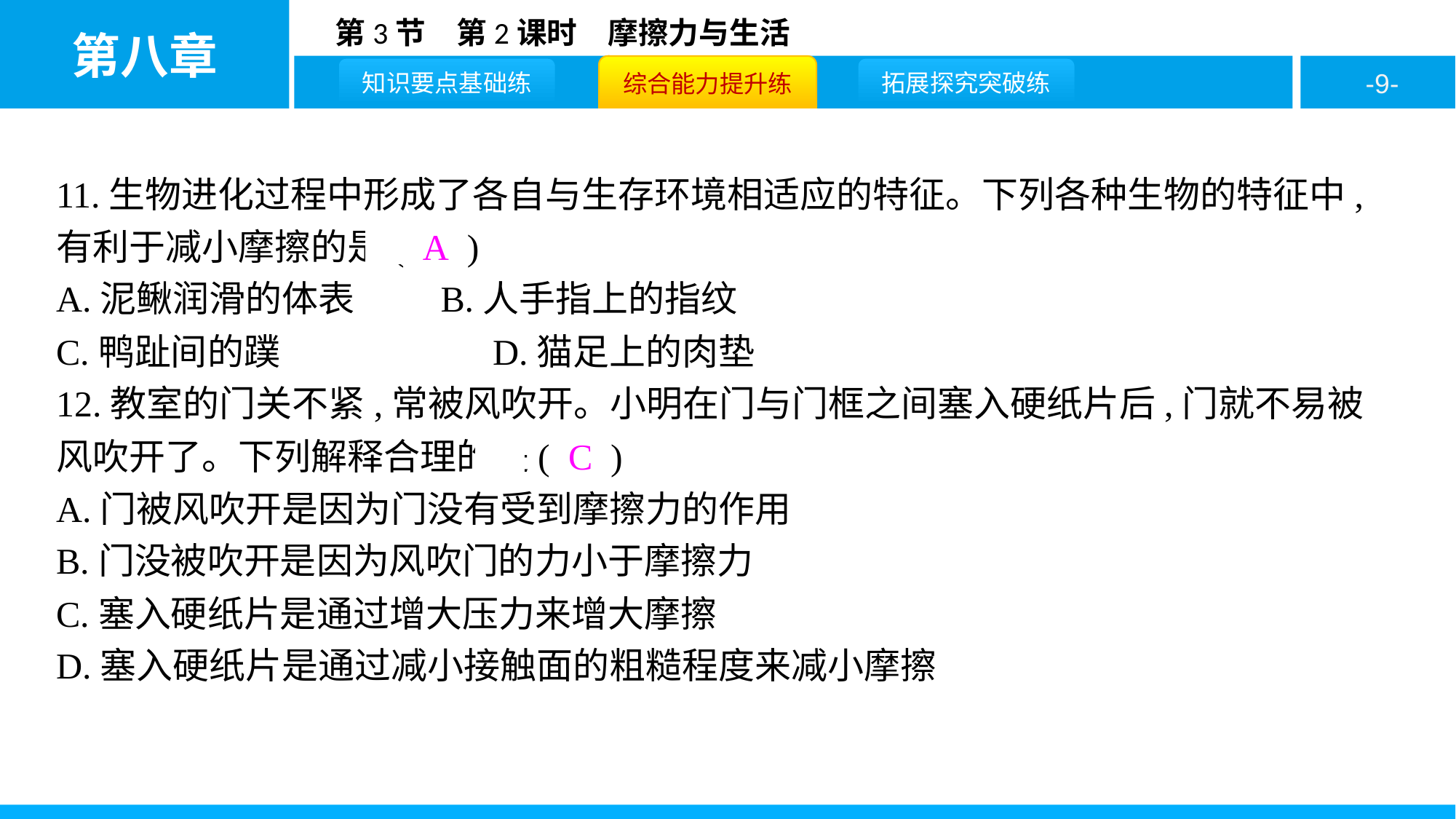

11.生物进化过程中形成了各自与生存环境相适应的特征。下列各种生物的特征中,有利于减小摩擦的是(  A  )
A.泥鳅润滑的体表		B.人手指上的指纹
C.鸭趾间的蹼			D.猫足上的肉垫
12.教室的门关不紧,常被风吹开。小明在门与门框之间塞入硬纸片后,门就不易被风吹开了。下列解释合理的是(  C  )
A.门被风吹开是因为门没有受到摩擦力的作用
B.门没被吹开是因为风吹门的力小于摩擦力
C.塞入硬纸片是通过增大压力来增大摩擦
D.塞入硬纸片是通过减小接触面的粗糙程度来减小摩擦